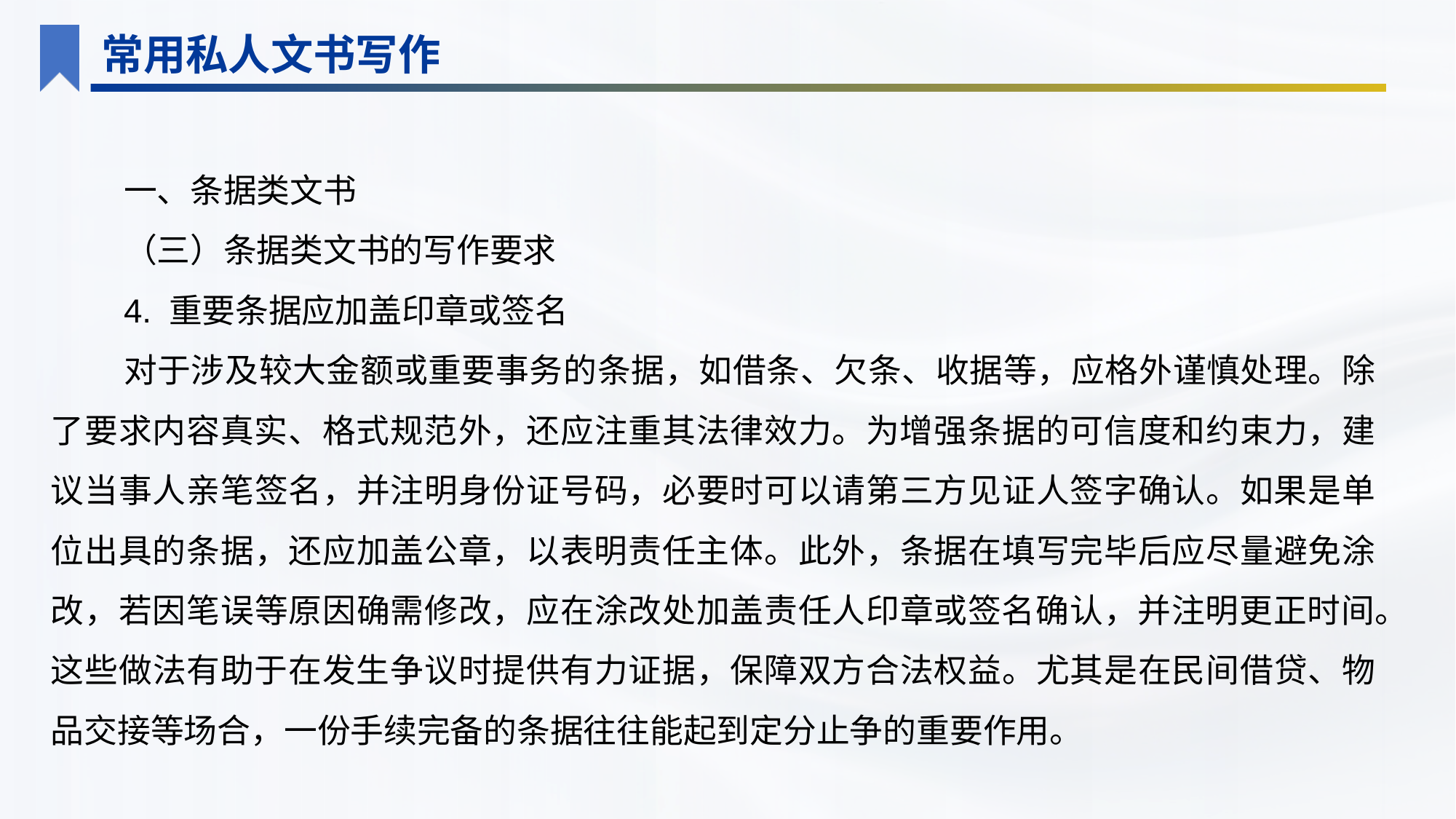

常用私人文书写作
一、条据类文书
（三）条据类文书的写作要求
4. 重要条据应加盖印章或签名
对于涉及较大金额或重要事务的条据，如借条、欠条、收据等，应格外谨慎处理。除了要求内容真实、格式规范外，还应注重其法律效力。为增强条据的可信度和约束力，建议当事人亲笔签名，并注明身份证号码，必要时可以请第三方见证人签字确认。如果是单位出具的条据，还应加盖公章，以表明责任主体。此外，条据在填写完毕后应尽量避免涂改，若因笔误等原因确需修改，应在涂改处加盖责任人印章或签名确认，并注明更正时间。这些做法有助于在发生争议时提供有力证据，保障双方合法权益。尤其是在民间借贷、物品交接等场合，一份手续完备的条据往往能起到定分止争的重要作用。